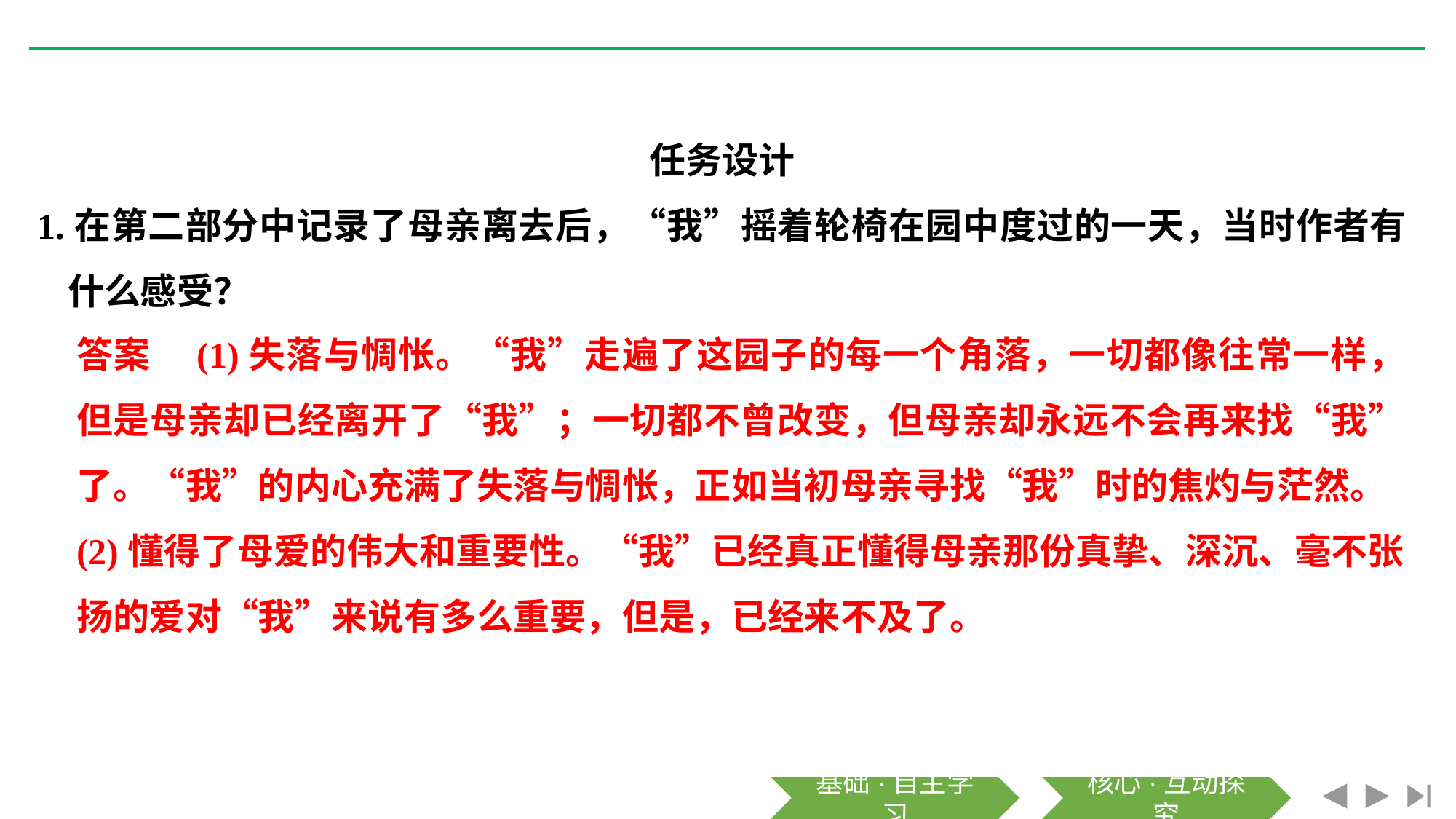

任务设计
1.在第二部分中记录了母亲离去后，“我”摇着轮椅在园中度过的一天，当时作者有什么感受？
答案　(1)失落与惆怅。“我”走遍了这园子的每一个角落，一切都像往常一样，但是母亲却已经离开了“我”；一切都不曾改变，但母亲却永远不会再来找“我”了。“我”的内心充满了失落与惆怅，正如当初母亲寻找“我”时的焦灼与茫然。
(2)懂得了母爱的伟大和重要性。“我”已经真正懂得母亲那份真挚、深沉、毫不张扬的爱对“我”来说有多么重要，但是，已经来不及了。